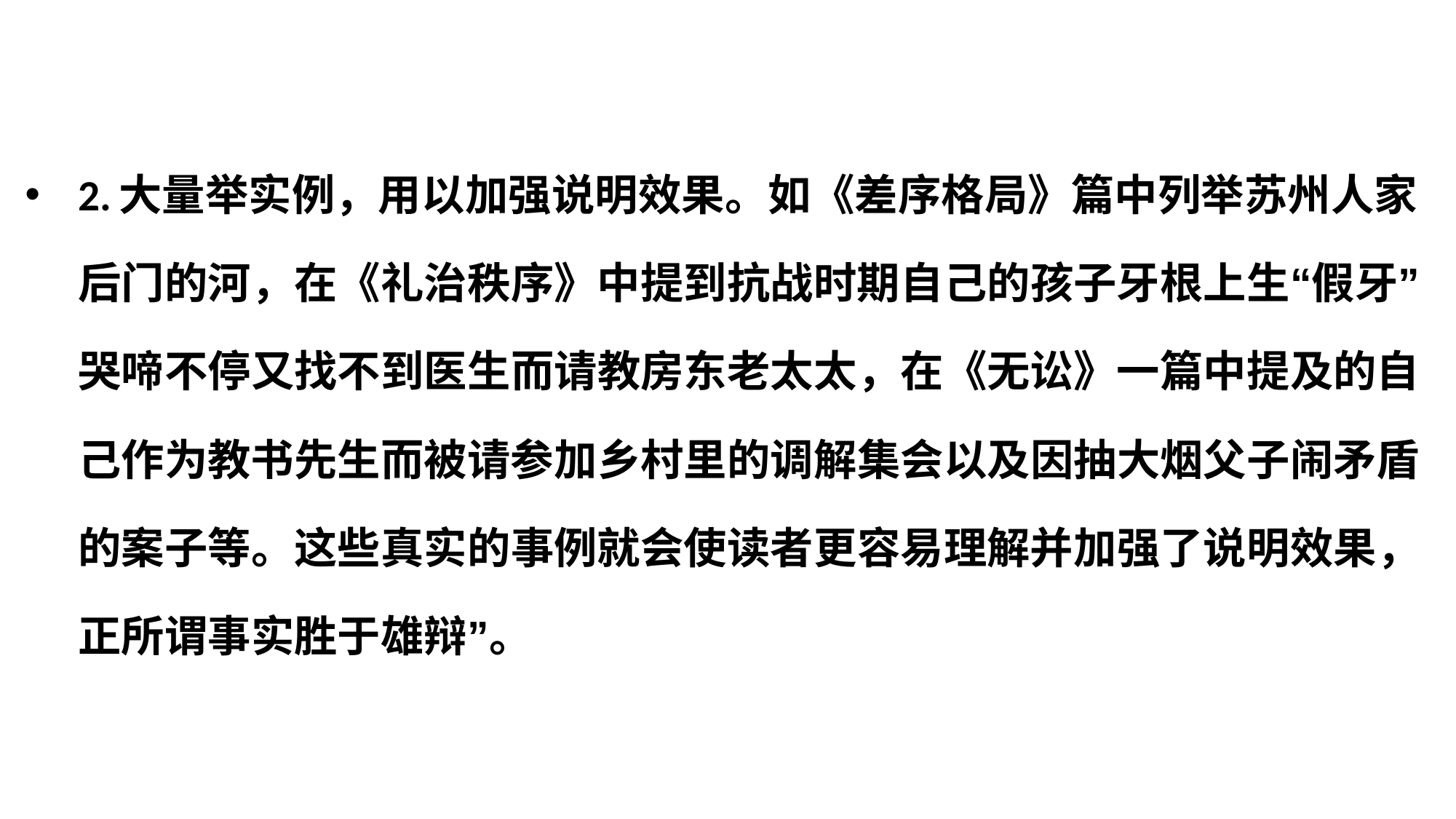

2.大量举实例，用以加强说明效果。如《差序格局》篇中列举苏州人家后门的河，在《礼治秩序》中提到抗战时期自己的孩子牙根上生“假牙”哭啼不停又找不到医生而请教房东老太太，在《无讼》一篇中提及的自己作为教书先生而被请参加乡村里的调解集会以及因抽大烟父子闹矛盾的案子等。这些真实的事例就会使读者更容易理解并加强了说明效果，正所谓事实胜于雄辩”。